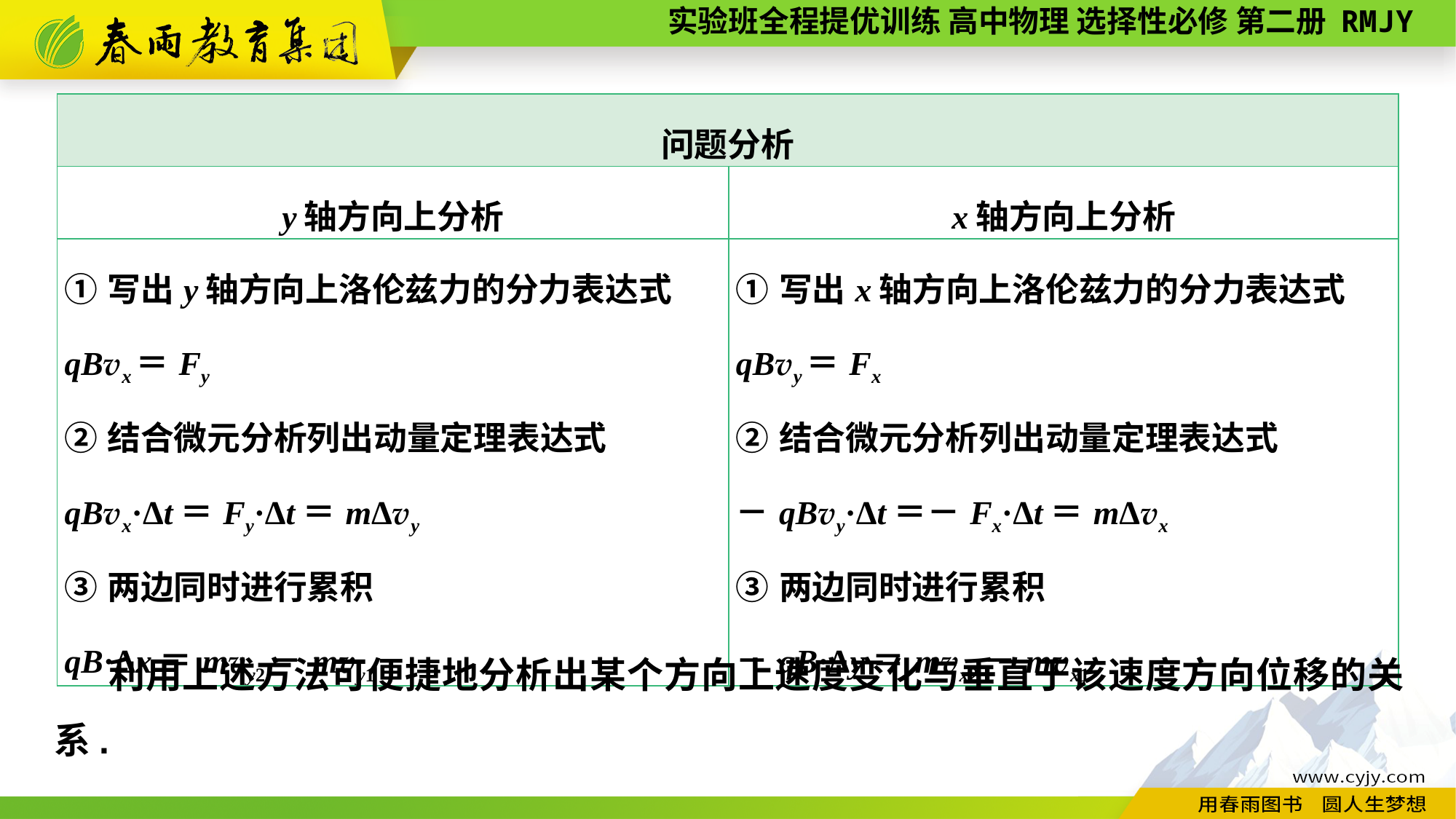

| 问题分析 |  |
| --- | --- |
| y轴方向上分析 | x轴方向上分析 |
| ①写出y轴方向上洛伦兹力的分力表达式 qBvx＝Fy ②结合微元分析列出动量定理表达式 qBvx·Δt＝Fy·Δt＝mΔvy ③两边同时进行累积 qB·Δx＝mvy2－mvy1 | ①写出x轴方向上洛伦兹力的分力表达式 qBvy＝Fx ②结合微元分析列出动量定理表达式 －qBvy·Δt＝－Fx·Δt＝mΔvx ③两边同时进行累积 －qB·Δy＝mvx2－mvx1 |
利用上述方法可便捷地分析出某个方向上速度变化与垂直于该速度方向位移的关系.